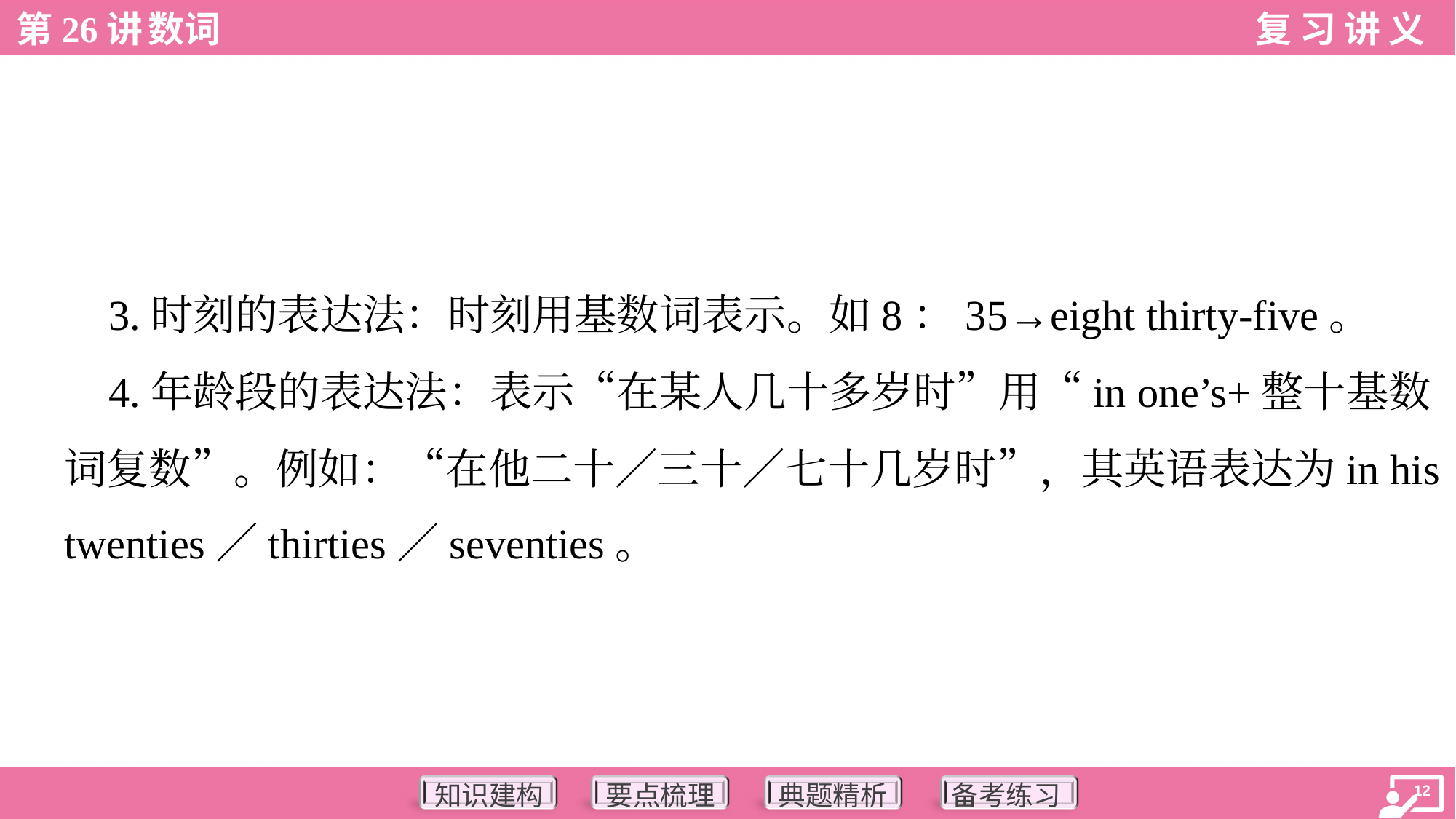

3.时刻的表达法：时刻用基数词表示。如8：35→eight thirty-five。
    4.年龄段的表达法：表示“在某人几十多岁时”用“in one’s+整十基数
词复数”。例如：“在他二十／三十／七十几岁时”，其英语表达为in his
twenties／thirties／seventies。